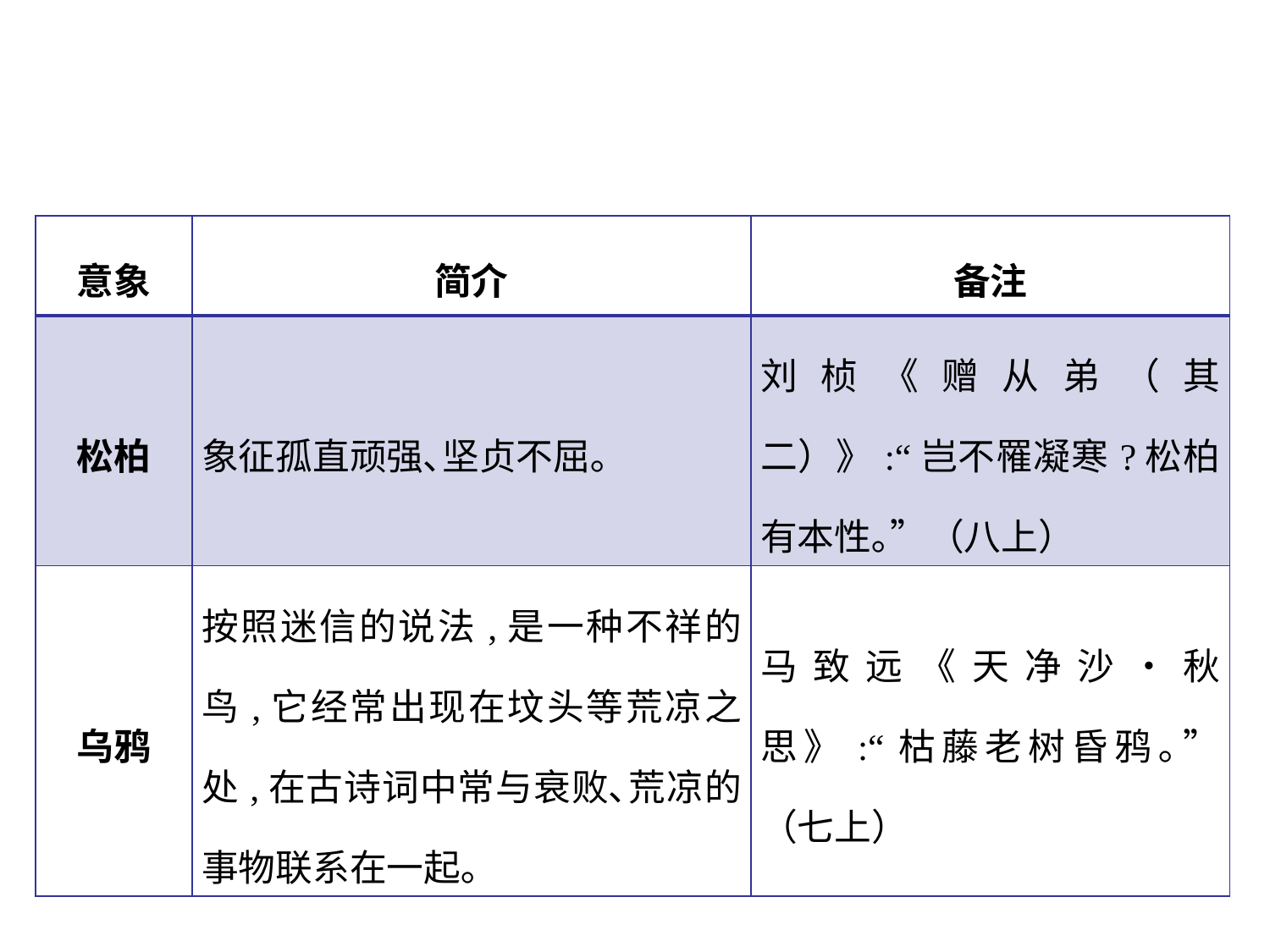

| 意象 | 简介 | 备注 |
| --- | --- | --- |
| 松柏 | 象征孤直顽强､坚贞不屈｡ | 刘桢《赠从弟（其二）》:“岂不罹凝寒?松柏有本性｡”（八上） |
| 乌鸦 | 按照迷信的说法,是一种不祥的鸟,它经常出现在坟头等荒凉之处,在古诗词中常与衰败､荒凉的事物联系在一起｡ | 马致远《天净沙•秋思》:“枯藤老树昏鸦｡”（七上） |